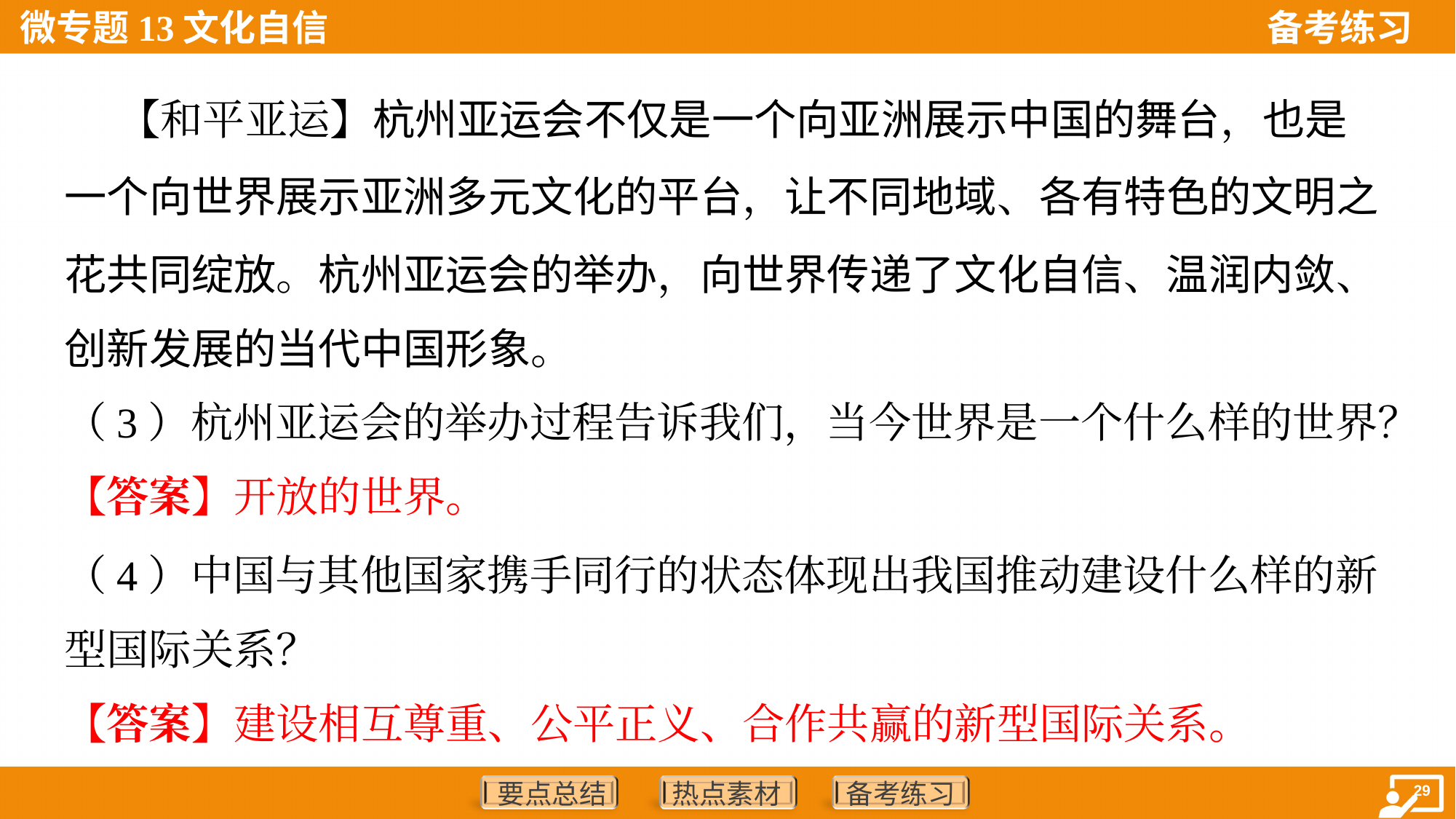

【和平亚运】杭州亚运会不仅是一个向亚洲展示中国的舞台，也是
一个向世界展示亚洲多元文化的平台，让不同地域、各有特色的文明之
花共同绽放。杭州亚运会的举办，向世界传递了文化自信、温润内敛、
创新发展的当代中国形象。
（3）杭州亚运会的举办过程告诉我们，当今世界是一个什么样的世界？
【答案】开放的世界。
（4）中国与其他国家携手同行的状态体现出我国推动建设什么样的新
型国际关系？
【答案】建设相互尊重、公平正义、合作共赢的新型国际关系。